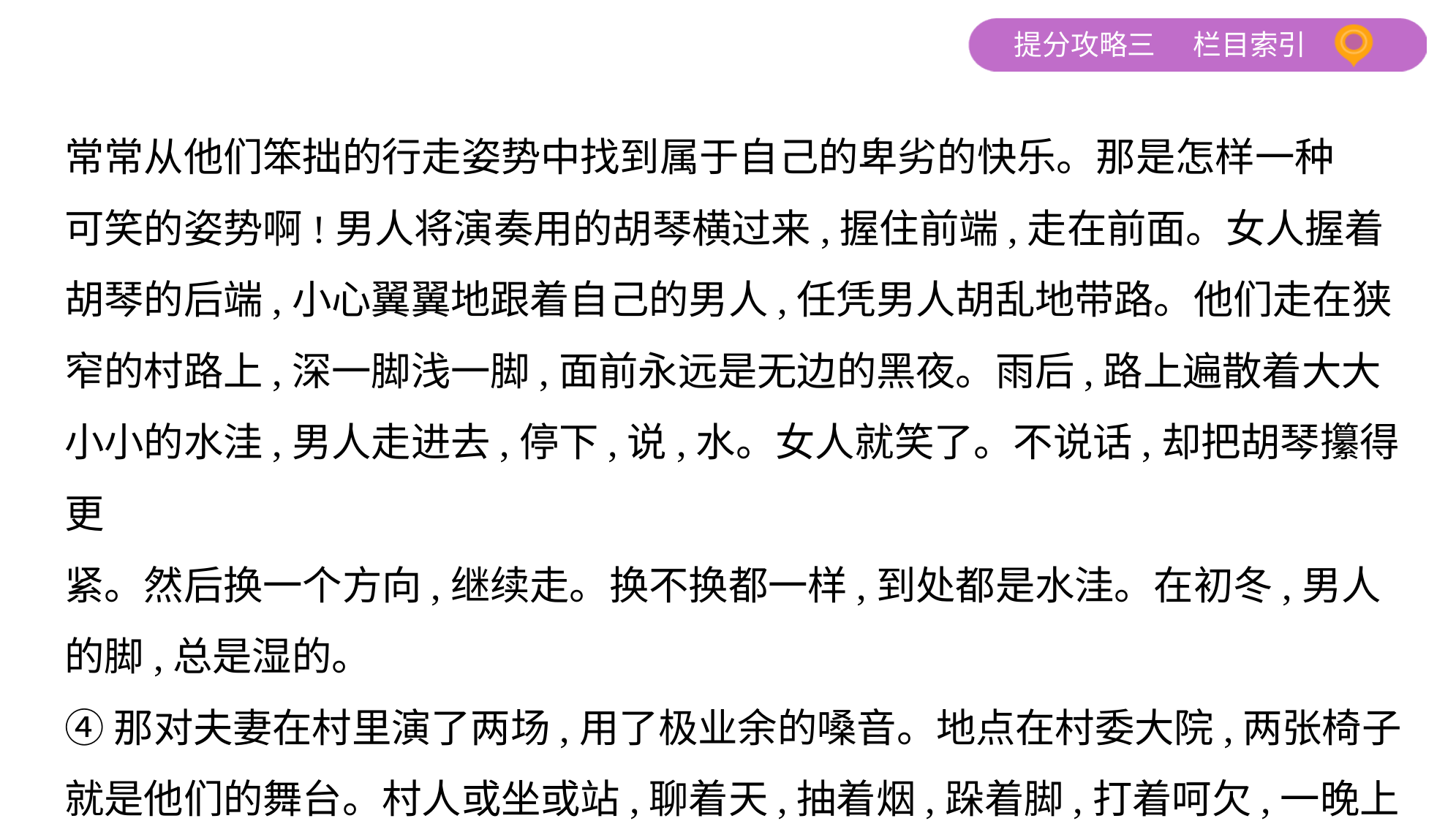

常常从他们笨拙的行走姿势中找到属于自己的卑劣的快乐。那是怎样一种
可笑的姿势啊!男人将演奏用的胡琴横过来,握住前端,走在前面。女人握着
胡琴的后端,小心翼翼地跟着自己的男人,任凭男人胡乱地带路。他们走在狭
窄的村路上,深一脚浅一脚,面前永远是无边的黑夜。雨后,路上遍散着大大
小小的水洼,男人走进去,停下,说,水。女人就笑了。不说话,却把胡琴攥得更
紧。然后换一个方向,继续走。换不换都一样,到处都是水洼。在初冬,男人
的脚,总是湿的。
④那对夫妻在村里演了两场,用了极业余的嗓音。地点在村委大院,两张椅子
就是他们的舞台。村人或坐或站,聊着天,抽着烟,跺着脚,打着呵欠,一晚上就